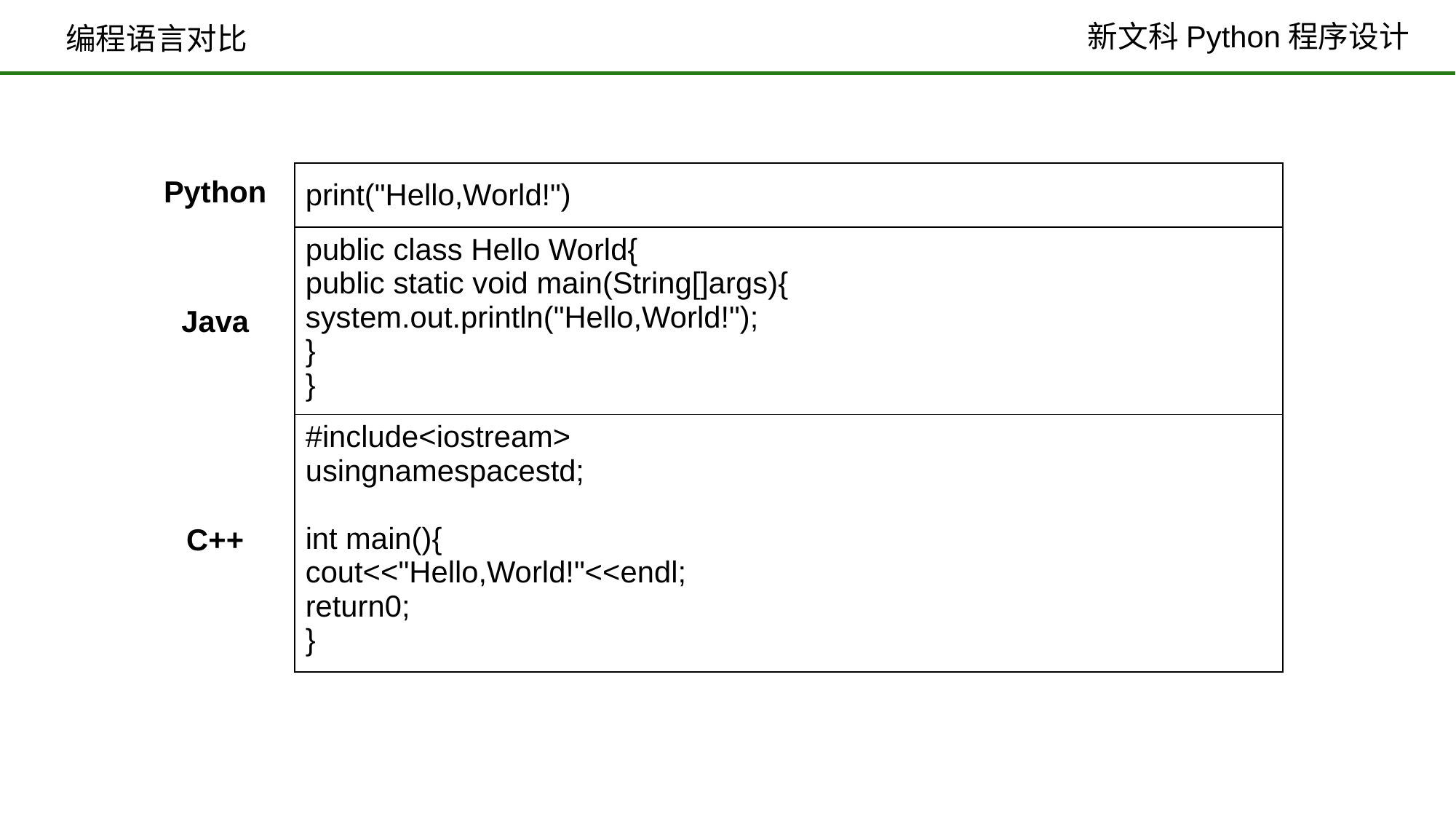

编程语言对比
| print("Hello,World!") |
| --- |
| public class Hello World{ public static void main(String[]args){ system.out.println("Hello,World!"); } } |
| #include<iostream> usingnamespacestd; int main(){ cout<<"Hello,World!"<<endl; return0; } |
Python
Java
C++